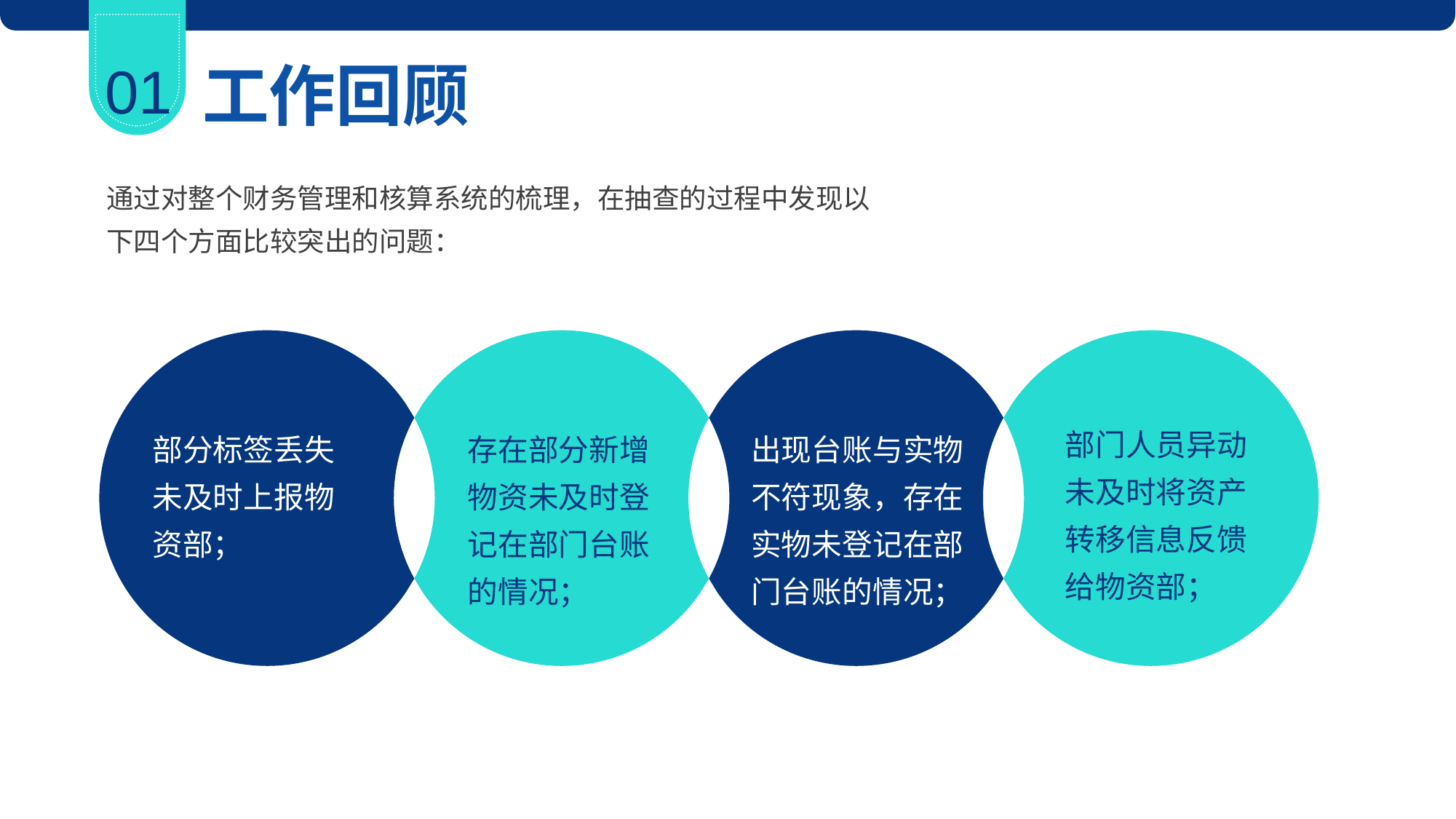

01
工作回顾
通过对整个财务管理和核算系统的梳理，在抽查的过程中发现以下四个方面比较突出的问题：

部分标签丢失未及时上报物资部；

存在部分新增物资未及时登记在部门台账的情况；

出现台账与实物不符现象，存在实物未登记在部门台账的情况；

部门人员异动未及时将资产转移信息反馈给物资部；